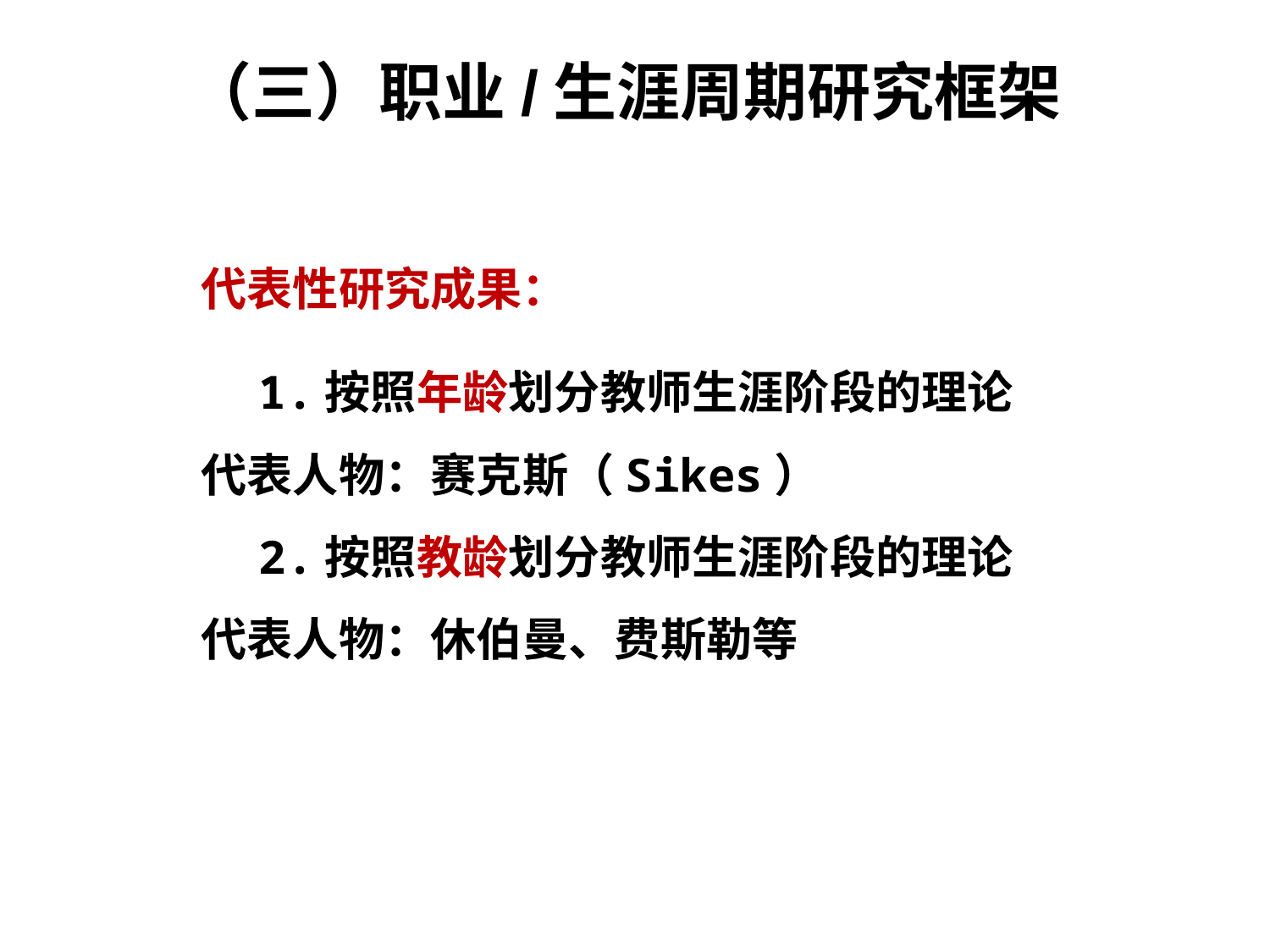

（三）职业/生涯周期研究框架
    代表性研究成果：
    1.按照年龄划分教师生涯阶段的理论
    代表人物：赛克斯（Sikes）
    2.按照教龄划分教师生涯阶段的理论
    代表人物：休伯曼、费斯勒等